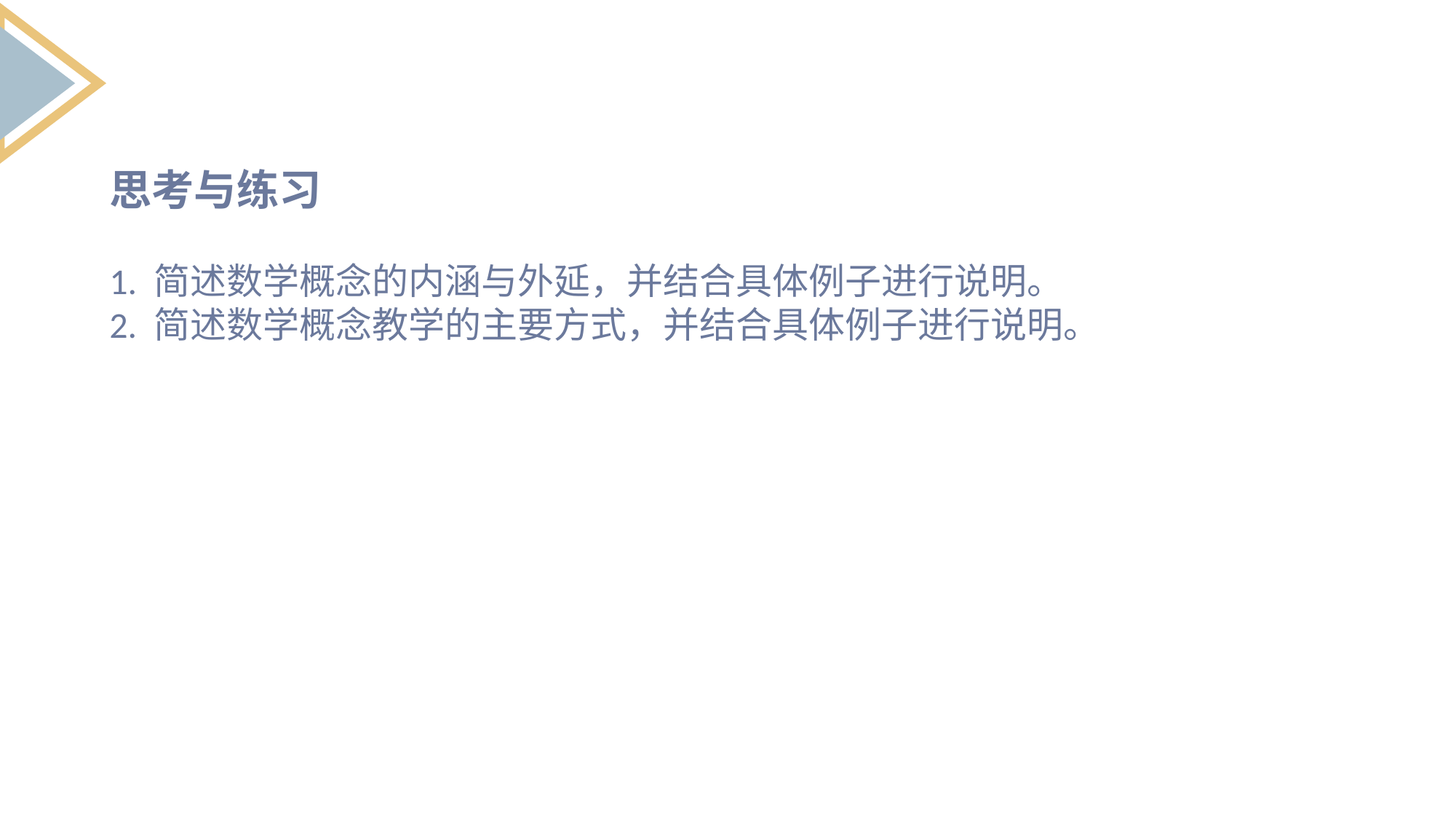

思考与练习

1. 简述数学概念的内涵与外延，并结合具体例子进行说明。
2. 简述数学概念教学的主要方式，并结合具体例子进行说明。